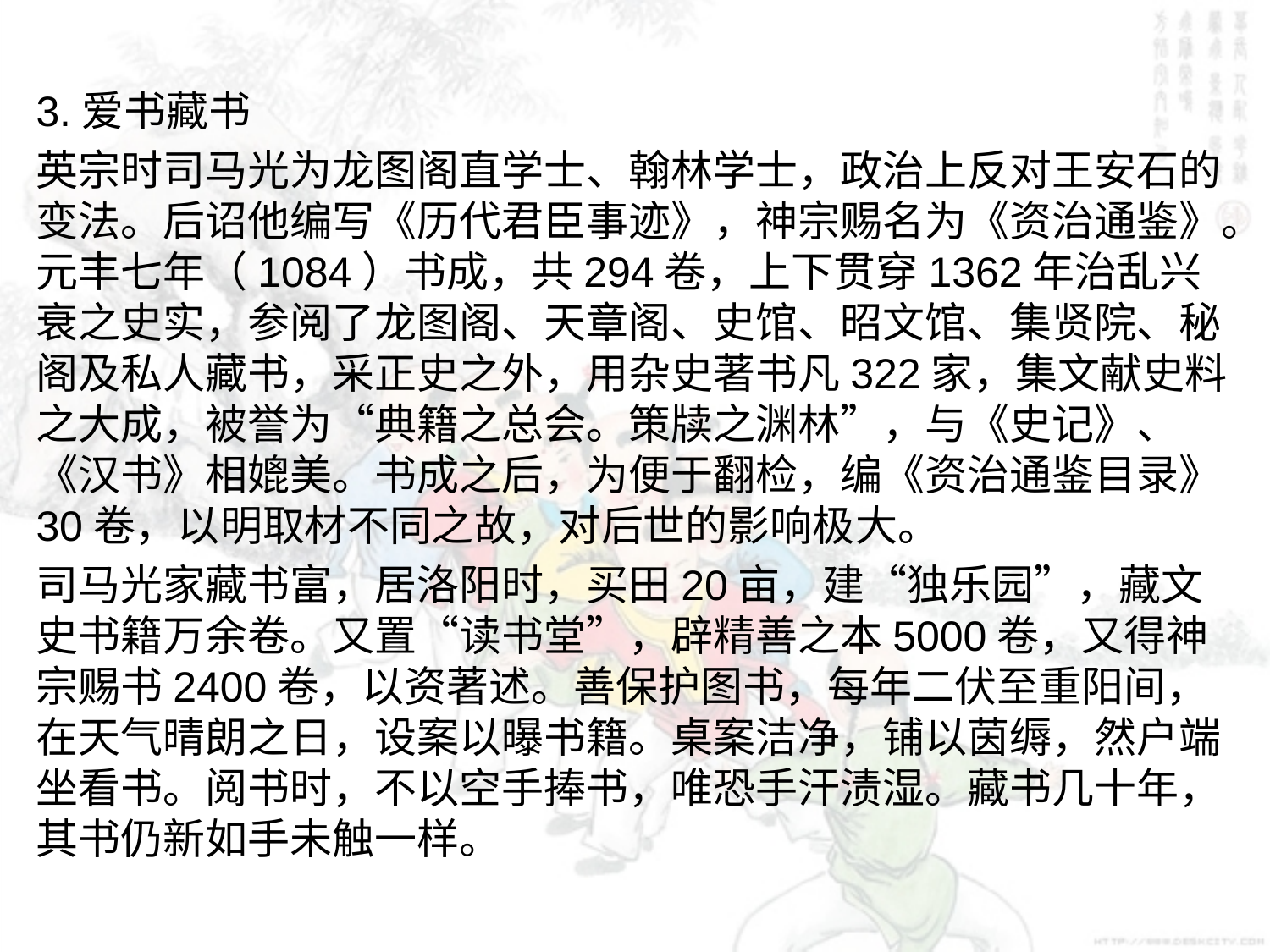

3.爱书藏书
英宗时司马光为龙图阁直学士、翰林学士，政治上反对王安石的变法。后诏他编写《历代君臣事迹》，神宗赐名为《资治通鉴》。元丰七年（1084）书成，共294卷，上下贯穿1362年治乱兴衰之史实，参阅了龙图阁、天章阁、史馆、昭文馆、集贤院、秘阁及私人藏书，采正史之外，用杂史著书凡322家，集文献史料之大成，被誉为“典籍之总会。策牍之渊林”，与《史记》、《汉书》相媲美。书成之后，为便于翻检，编《资治通鉴目录》30卷，以明取材不同之故，对后世的影响极大。
司马光家藏书富，居洛阳时，买田20亩，建“独乐园”，藏文史书籍万余卷。又置“读书堂”，辟精善之本5000卷，又得神宗赐书2400卷，以资著述。善保护图书，每年二伏至重阳间，在天气晴朗之日，设案以曝书籍。桌案洁净，铺以茵缛，然户端坐看书。阅书时，不以空手捧书，唯恐手汗渍湿。藏书几十年，其书仍新如手未触一样。